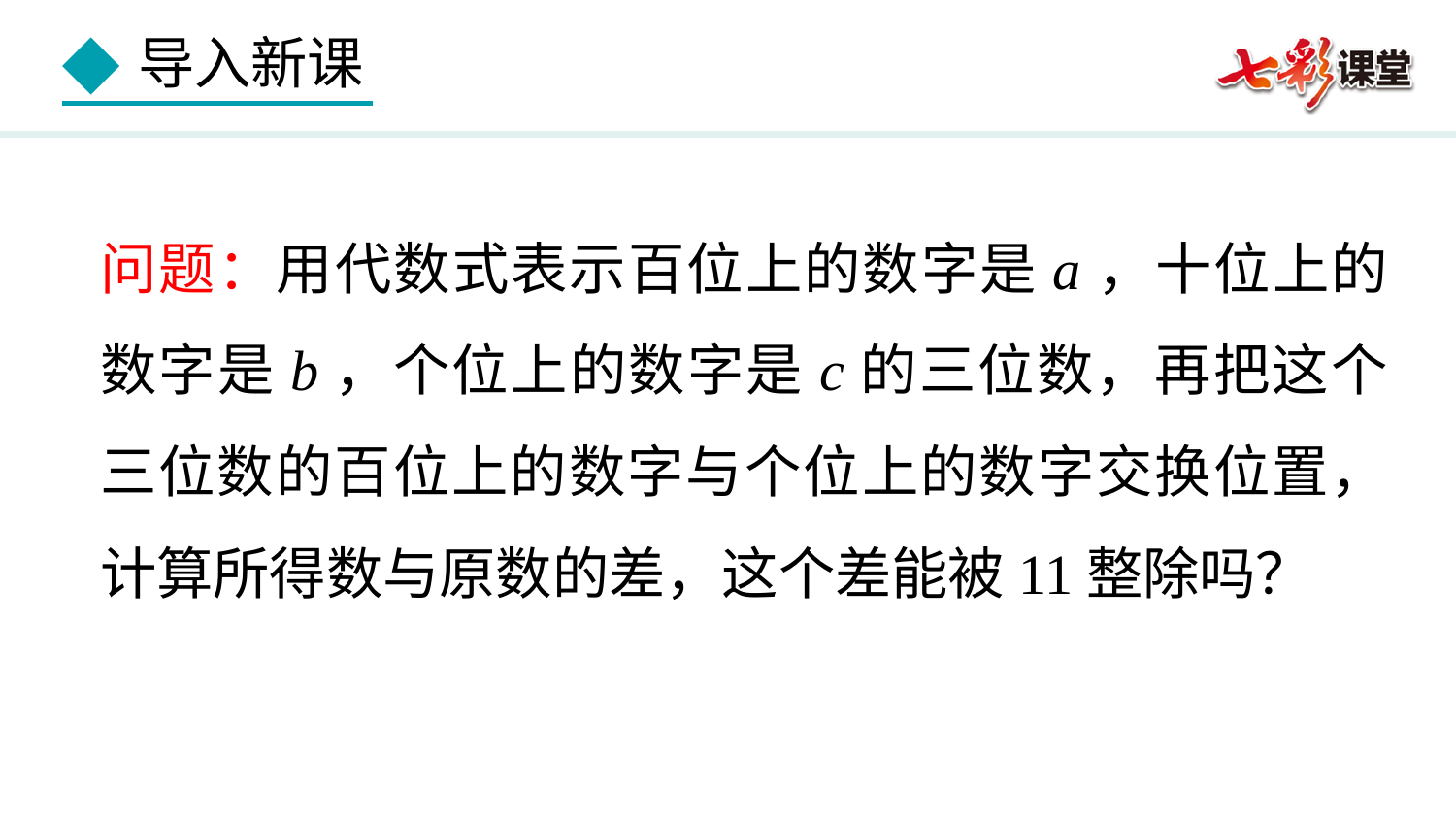

问题：用代数式表示百位上的数字是a，十位上的数字是b，个位上的数字是c的三位数，再把这个三位数的百位上的数字与个位上的数字交换位置，计算所得数与原数的差，这个差能被11整除吗？